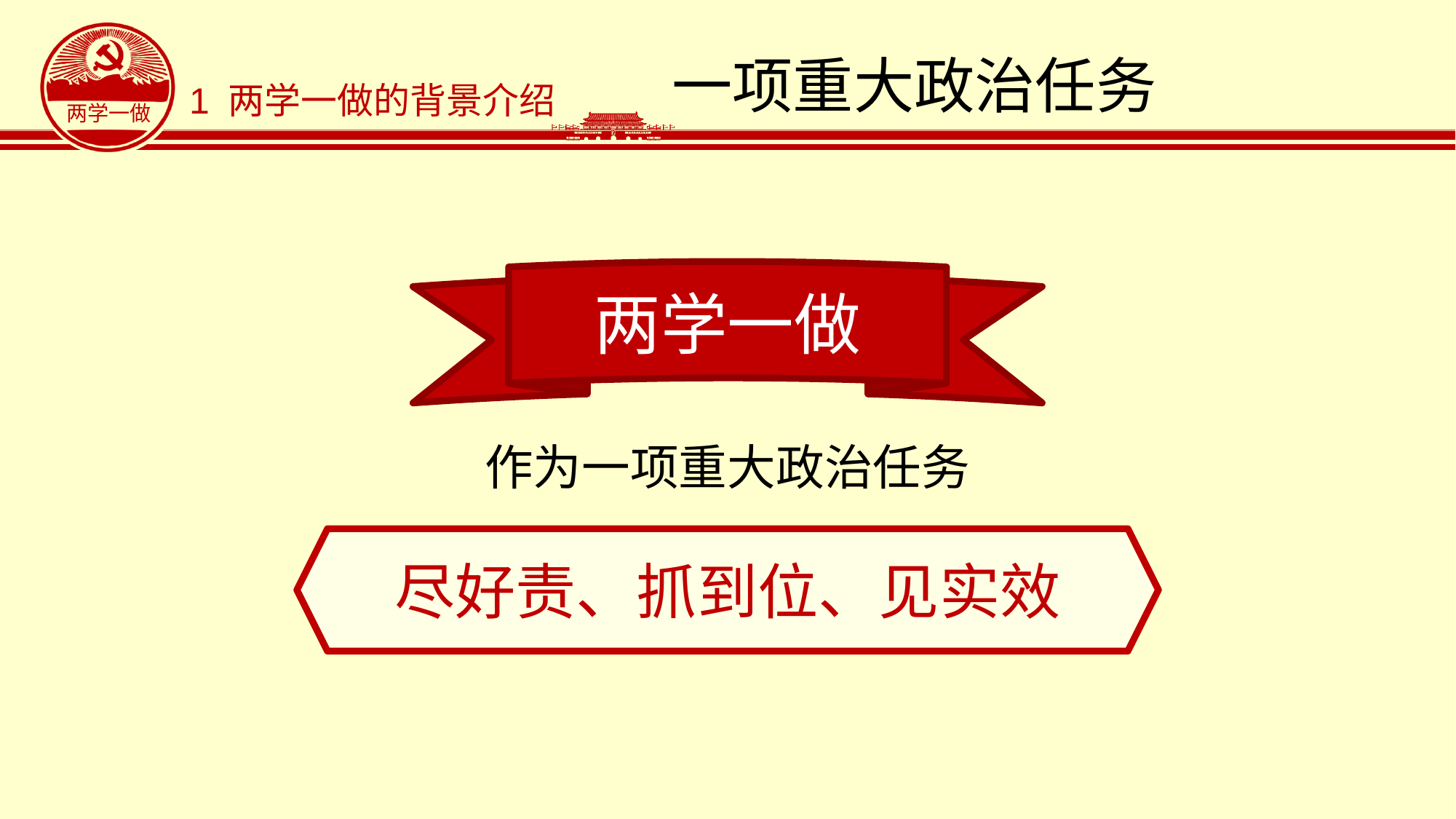

# 一项重大政治任务
1 两学一做的背景介绍
两学一做
作为一项重大政治任务
尽好责、抓到位、见实效